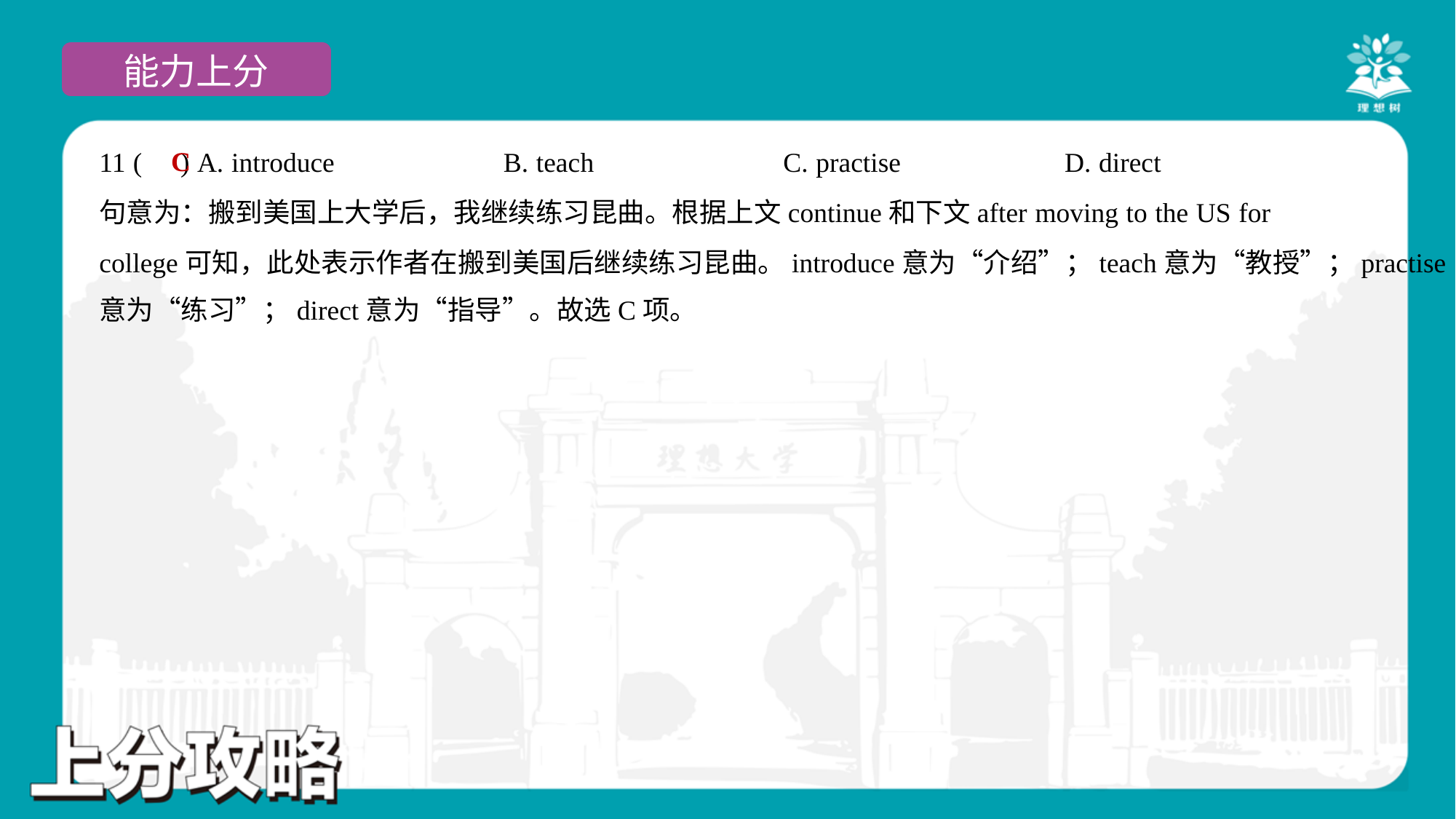

C
11 (     ) A. introduce	B. teach	C. practise	D. direct
句意为：搬到美国上大学后，我继续练习昆曲。根据上文continue和下文after moving to the US for
college可知，此处表示作者在搬到美国后继续练习昆曲。introduce意为“介绍”；teach意为“教授”；practise
意为“练习”；direct意为“指导”。故选C项。